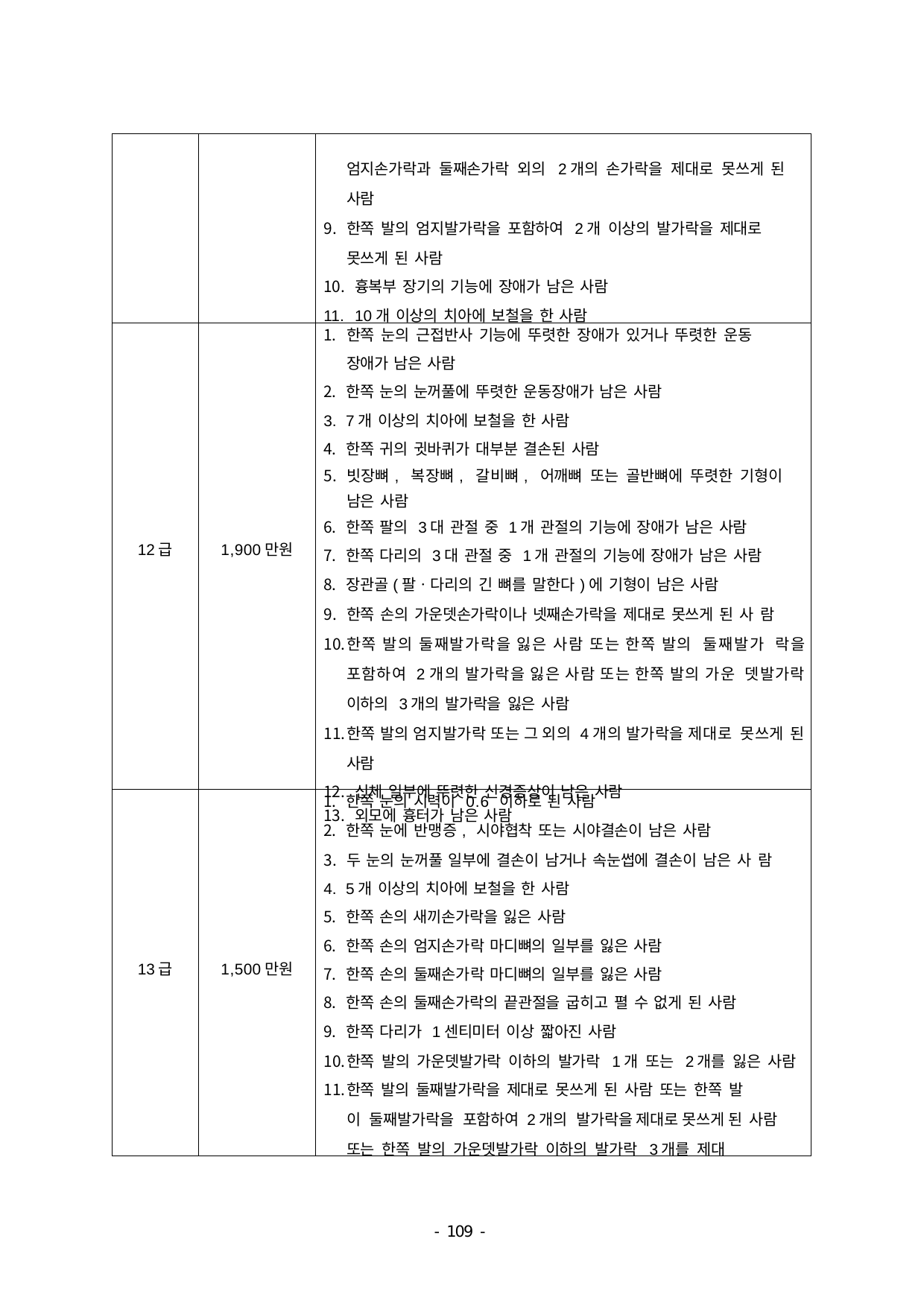

|  |  | 엄지손가락과 둘째손가락 외의 2개의 손가락을 제대로 못쓰게 된 사람 한쪽 발의 엄지발가락을 포함하여 2개 이상의 발가락을 제대로 못쓰게 된 사람 흉복부 장기의 기능에 장애가 남은 사람 10개 이상의 치아에 보철을 한 사람 |
| --- | --- | --- |
| 12급 | 1,900만원 | 한쪽 눈의 근접반사 기능에 뚜렷한 장애가 있거나 뚜렷한 운동 장애가 남은 사람 한쪽 눈의 눈꺼풀에 뚜렷한 운동장애가 남은 사람 7개 이상의 치아에 보철을 한 사람 한쪽 귀의 귓바퀴가 대부분 결손된 사람 빗장뼈, 복장뼈, 갈비뼈, 어깨뼈 또는 골반뼈에 뚜렷한 기형이 남은 사람 한쪽 팔의 3대 관절 중 1개 관절의 기능에 장애가 남은 사람 한쪽 다리의 3대 관절 중 1개 관절의 기능에 장애가 남은 사람 장관골(팔ㆍ다리의 긴 뼈를 말한다)에 기형이 남은 사람 한쪽 손의 가운뎃손가락이나 넷째손가락을 제대로 못쓰게 된 사 람 한쪽 발의 둘째발가락을 잃은 사람 또는 한쪽 발의 둘째발가 락을 포함하여 2개의 발가락을 잃은 사람 또는 한쪽 발의 가운 뎃발가락 이하의 3개의 발가락을 잃은 사람 한쪽 발의 엄지발가락 또는 그 외의 4개의 발가락을 제대로 못쓰게 된 사람 신체 일부에 뚜렷한 신경증상이 남은 사람 외모에 흉터가 남은 사람 |
| 13급 | 1,500만원 | 한쪽 눈의 시력이 0.6 이하로 된 사람 한쪽 눈에 반맹증, 시야협착 또는 시야결손이 남은 사람 두 눈의 눈꺼풀 일부에 결손이 남거나 속눈썹에 결손이 남은 사 람 5개 이상의 치아에 보철을 한 사람 한쪽 손의 새끼손가락을 잃은 사람 한쪽 손의 엄지손가락 마디뼈의 일부를 잃은 사람 한쪽 손의 둘째손가락 마디뼈의 일부를 잃은 사람 한쪽 손의 둘째손가락의 끝관절을 굽히고 펼 수 없게 된 사람 한쪽 다리가 1센티미터 이상 짧아진 사람 한쪽 발의 가운뎃발가락 이하의 발가락 1개 또는 2개를 잃은 사람 한쪽 발의 둘째발가락을 제대로 못쓰게 된 사람 또는 한쪽 발 이 둘째발가락을 포함하여 2개의 발가락을 제대로 못쓰게 된 사람 또는 한쪽 발의 가운뎃발가락 이하의 발가락 3개를 제대 |
- 109 -